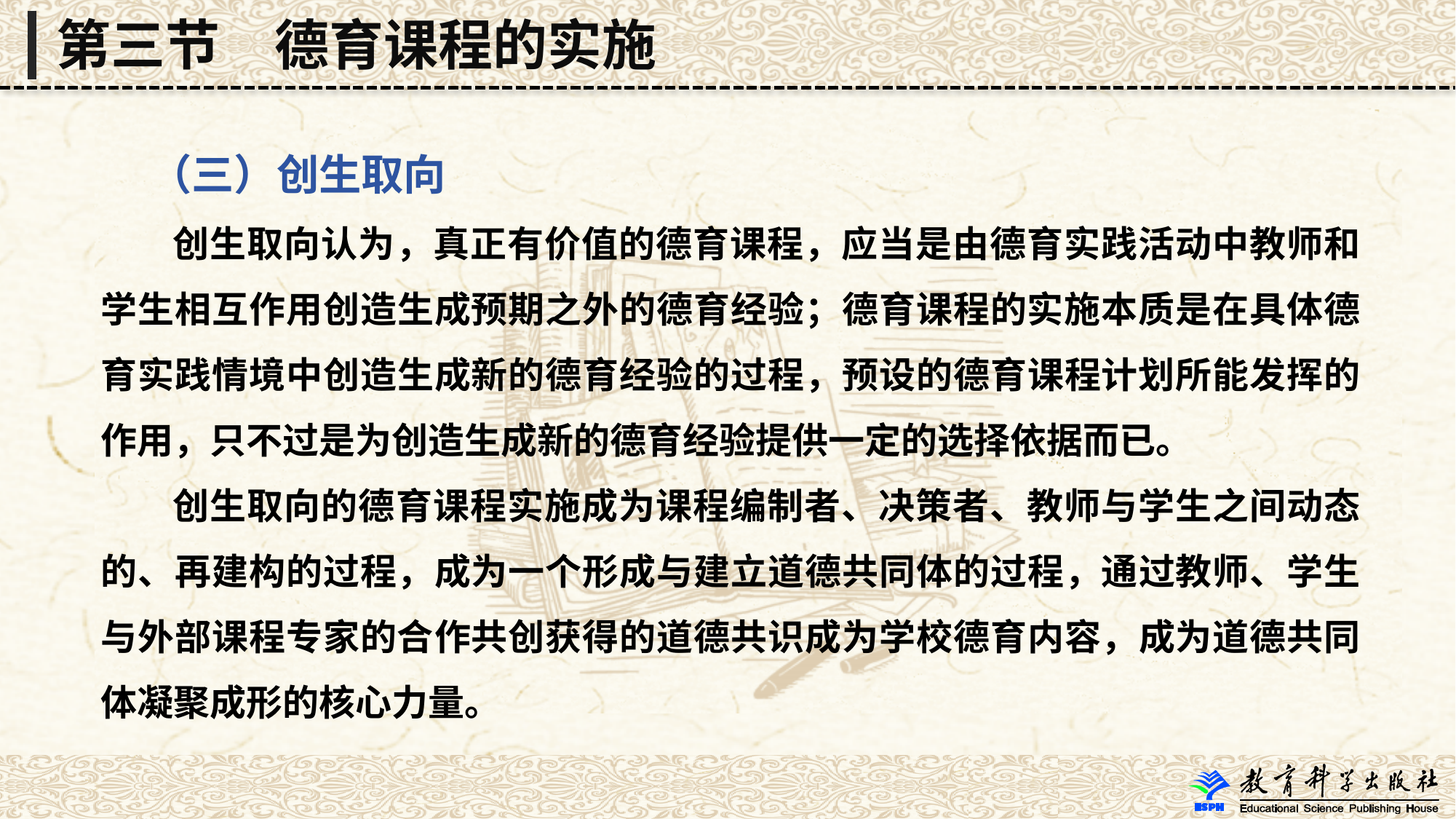

第三节　德育课程的实施
      （三）创生取向
       创生取向认为，真正有价值的德育课程，应当是由德育实践活动中教师和学生相互作用创造生成预期之外的德育经验；德育课程的实施本质是在具体德育实践情境中创造生成新的德育经验的过程，预设的德育课程计划所能发挥的作用，只不过是为创造生成新的德育经验提供一定的选择依据而已。
       创生取向的德育课程实施成为课程编制者、决策者、教师与学生之间动态的、再建构的过程，成为一个形成与建立道德共同体的过程，通过教师、学生与外部课程专家的合作共创获得的道德共识成为学校德育内容，成为道德共同体凝聚成形的核心力量。